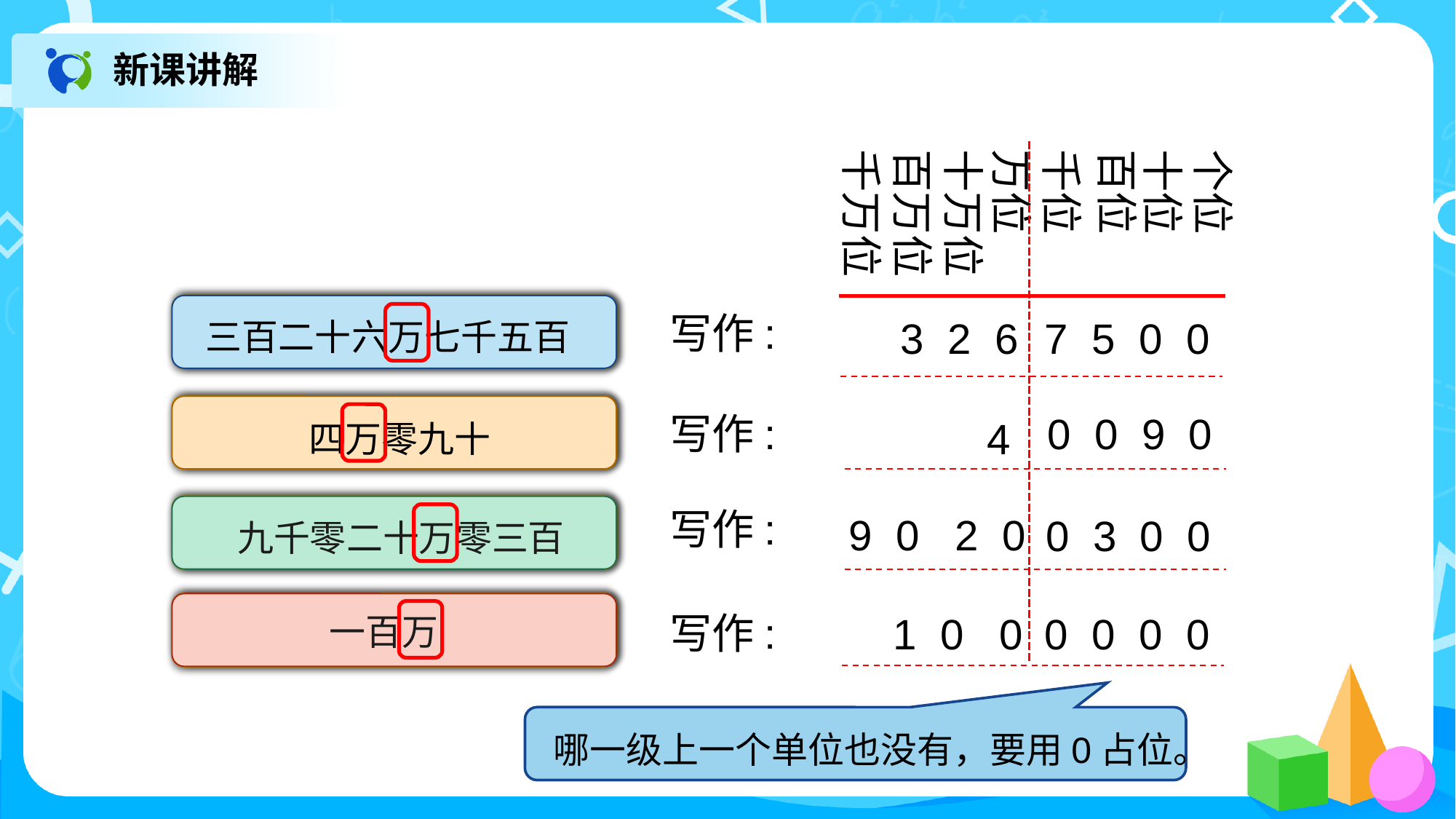

新课讲解
千万位
十万位
百万位
万位
千位
百位
十位
个位
三百二十六万七千五百

写作:

3  2  6
7  5  0  0
四万零九十

写作:
0  0  9  0

4
九千零二十万零三百

写作:
9  0   2  0
0  3  0  0

一百万

写作:
0  0  0  0
1  0   0
  哪一级上一个单位也没有，要用0占位。